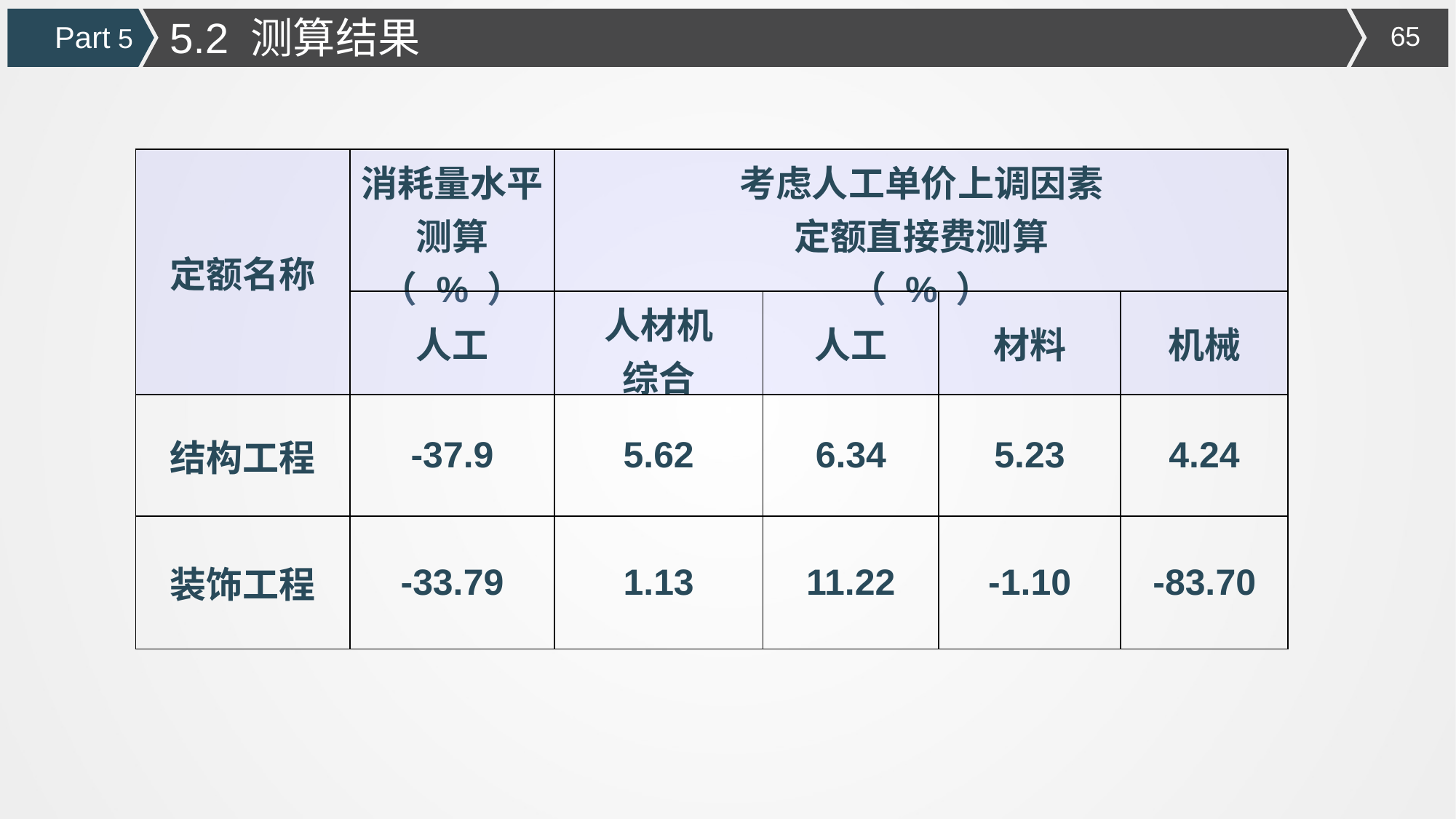

5.2 测算结果
Part 5
| 定额名称 | 消耗量水平测算 （ % ） | 考虑人工单价上调因素 定额直接费测算 （ % ） |  |  |  |
| --- | --- | --- | --- | --- | --- |
|  | 人工 | 人材机 综合 | 人工 | 材料 | 机械 |
| 结构工程 | -37.9 | 5.62 | 6.34 | 5.23 | 4.24 |
| 装饰工程 | -33.79 | 1.13 | 11.22 | -1.10 | -83.70 |